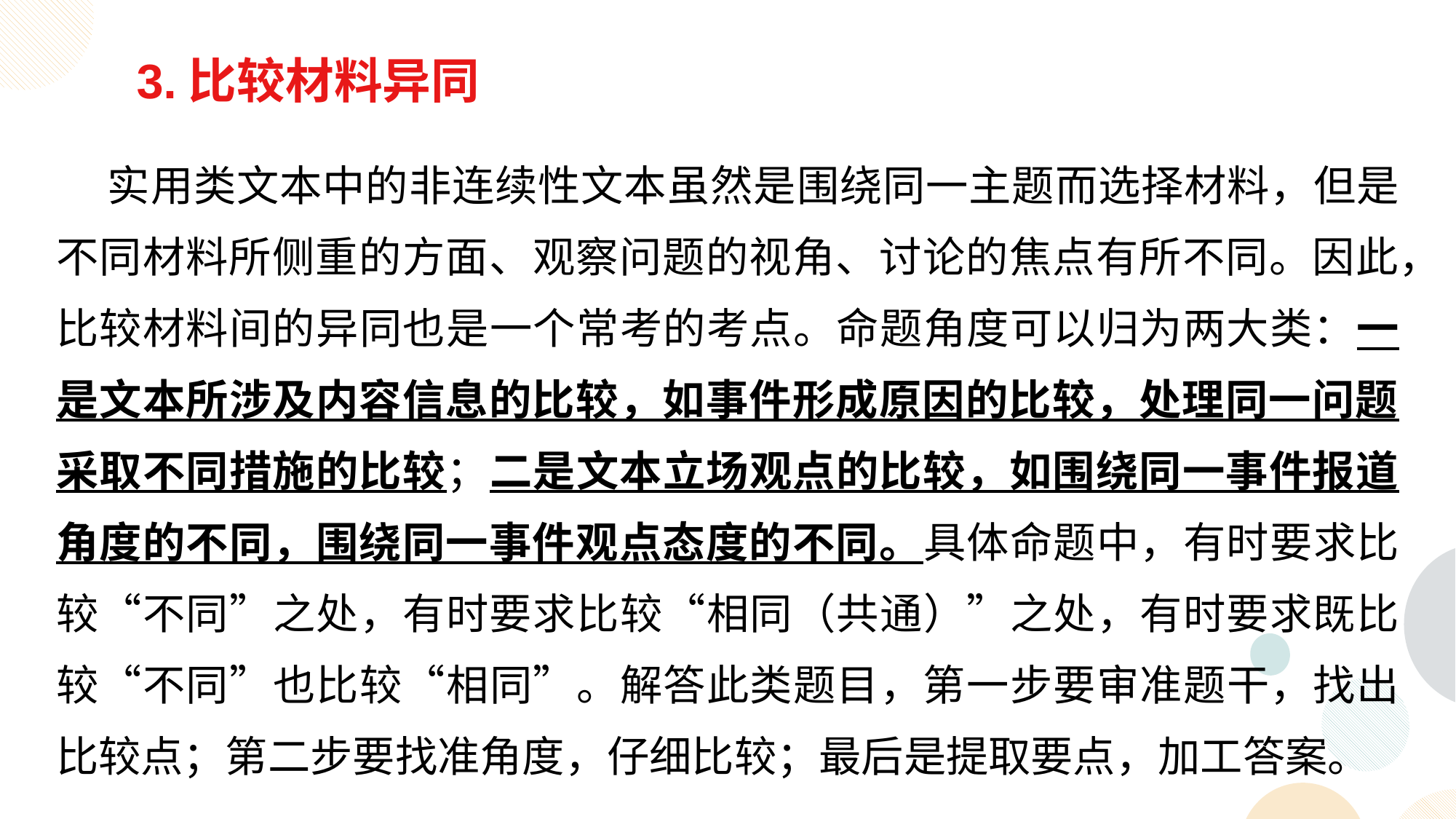

3.比较材料异同
    实用类文本中的非连续性文本虽然是围绕同一主题而选择材料，但是不同材料所侧重的方面、观察问题的视角、讨论的焦点有所不同。因此，比较材料间的异同也是一个常考的考点。命题角度可以归为两大类：一是文本所涉及内容信息的比较，如事件形成原因的比较，处理同一问题采取不同措施的比较；二是文本立场观点的比较，如围绕同一事件报道角度的不同，围绕同一事件观点态度的不同。具体命题中，有时要求比较“不同”之处，有时要求比较“相同（共通）”之处，有时要求既比较“不同”也比较“相同”。解答此类题目，第一步要审准题干，找出比较点；第二步要找准角度，仔细比较；最后是提取要点，加工答案。